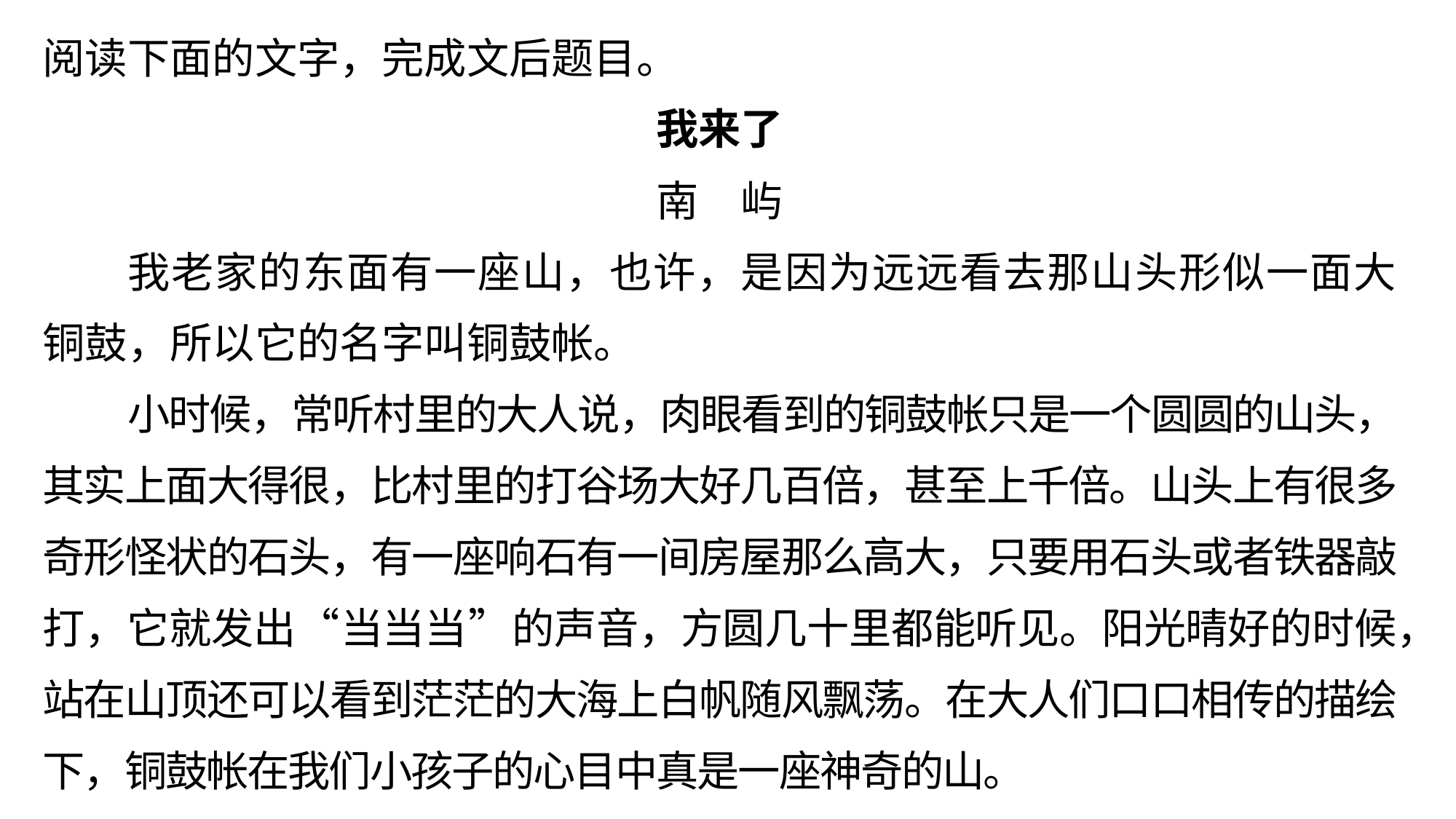

阅读下面的文字，完成文后题目。
我来了
南　屿
我老家的东面有一座山，也许，是因为远远看去那山头形似一面大铜鼓，所以它的名字叫铜鼓帐。
小时候，常听村里的大人说，肉眼看到的铜鼓帐只是一个圆圆的山头，其实上面大得很，比村里的打谷场大好几百倍，甚至上千倍。山头上有很多奇形怪状的石头，有一座响石有一间房屋那么高大，只要用石头或者铁器敲打，它就发出“当当当”的声音，方圆几十里都能听见。阳光晴好的时候，站在山顶还可以看到茫茫的大海上白帆随风飘荡。在大人们口口相传的描绘下，铜鼓帐在我们小孩子的心目中真是一座神奇的山。